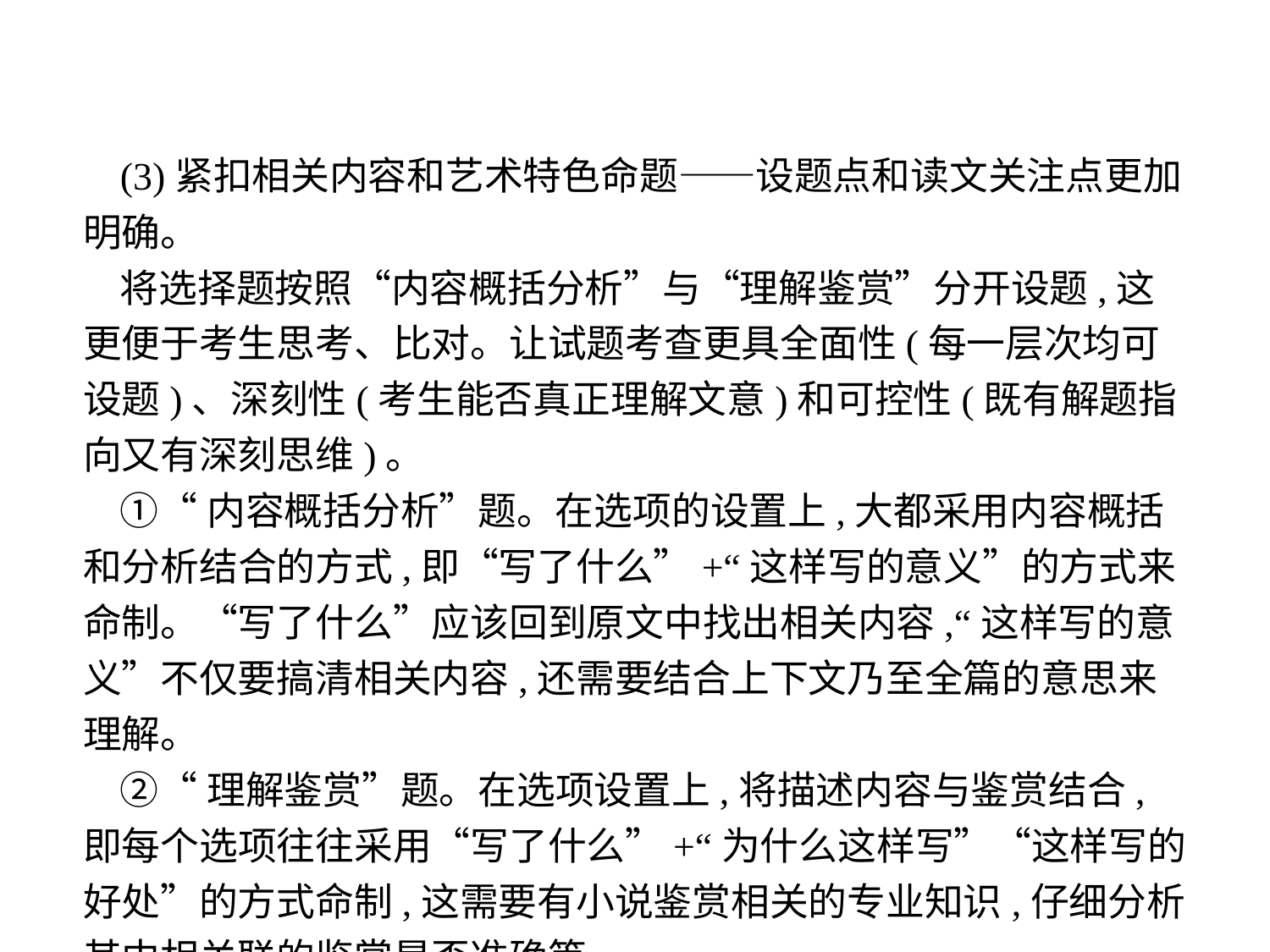

(3)紧扣相关内容和艺术特色命题——设题点和读文关注点更加明确。
将选择题按照“内容概括分析”与“理解鉴赏”分开设题,这更便于考生思考、比对。让试题考查更具全面性(每一层次均可设题)、深刻性(考生能否真正理解文意)和可控性(既有解题指向又有深刻思维)。
①“内容概括分析”题。在选项的设置上,大都采用内容概括和分析结合的方式,即“写了什么”+“这样写的意义”的方式来命制。“写了什么”应该回到原文中找出相关内容,“这样写的意义”不仅要搞清相关内容,还需要结合上下文乃至全篇的意思来理解。
②“理解鉴赏”题。在选项设置上,将描述内容与鉴赏结合,即每个选项往往采用“写了什么”+“为什么这样写”“这样写的好处”的方式命制,这需要有小说鉴赏相关的专业知识,仔细分析其中相关联的鉴赏是否准确等。
-31-